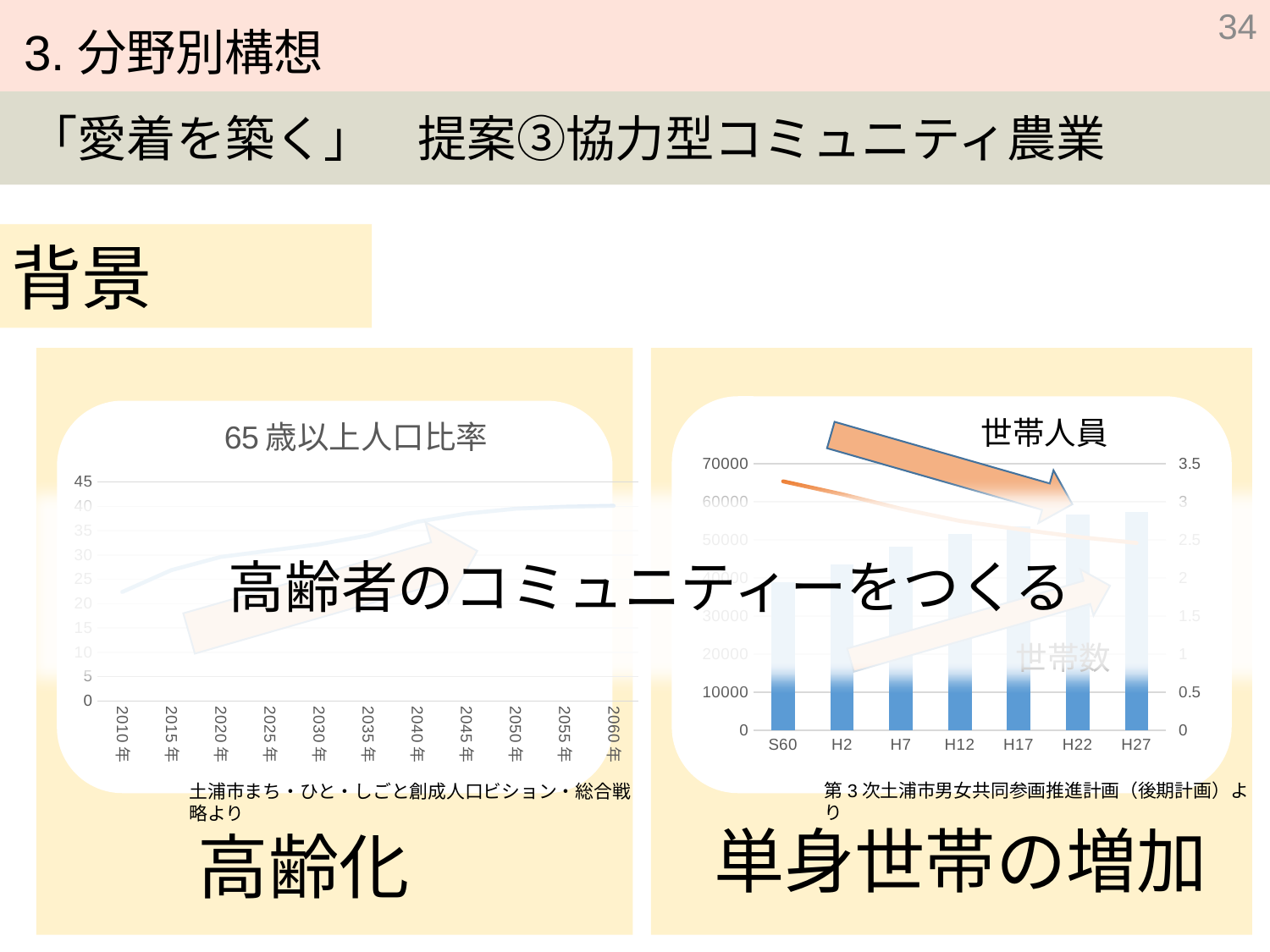

34
背景

### Chart: 65歳以上人口比率

| Category | 65歳以上人口比率 |
|---|---|
| 2010年 | 22.4 |
| 2015年 | 26.9 |
| 2020年 | 29.6 |
| 2025年 | 30.9 |
| 2030年 | 32.2 |
| 2035年 | 34.0 |
| 2040年 | 36.8 |
| 2045年 | 38.5 |
| 2050年 | 39.5 |
| 2055年 | 39.9 |
| 2060年 | 40.1 |

世帯人員

### Chart

| Category | 世帯数 | 世帯人員 |
|---|---|---|
| S60 | 38923.0 | 3.27 |
| H2 | 43502.0 | 3.1 |
| H7 | 48122.0 | 2.91 |
| H12 | 51659.0 | 2.75 |
| H17 | 53530.0 | 2.64 |
| H22 | 56663.0 | 2.54 |
| H27 | 57257.0 | 2.46 |
高齢者のコミュニティーをつくる

世帯数
第3次土浦市男女共同参画推進計画（後期計画）より
土浦市まち・ひと・しごと創成人口ビション・総合戦略より
単身世帯の増加
高齢化